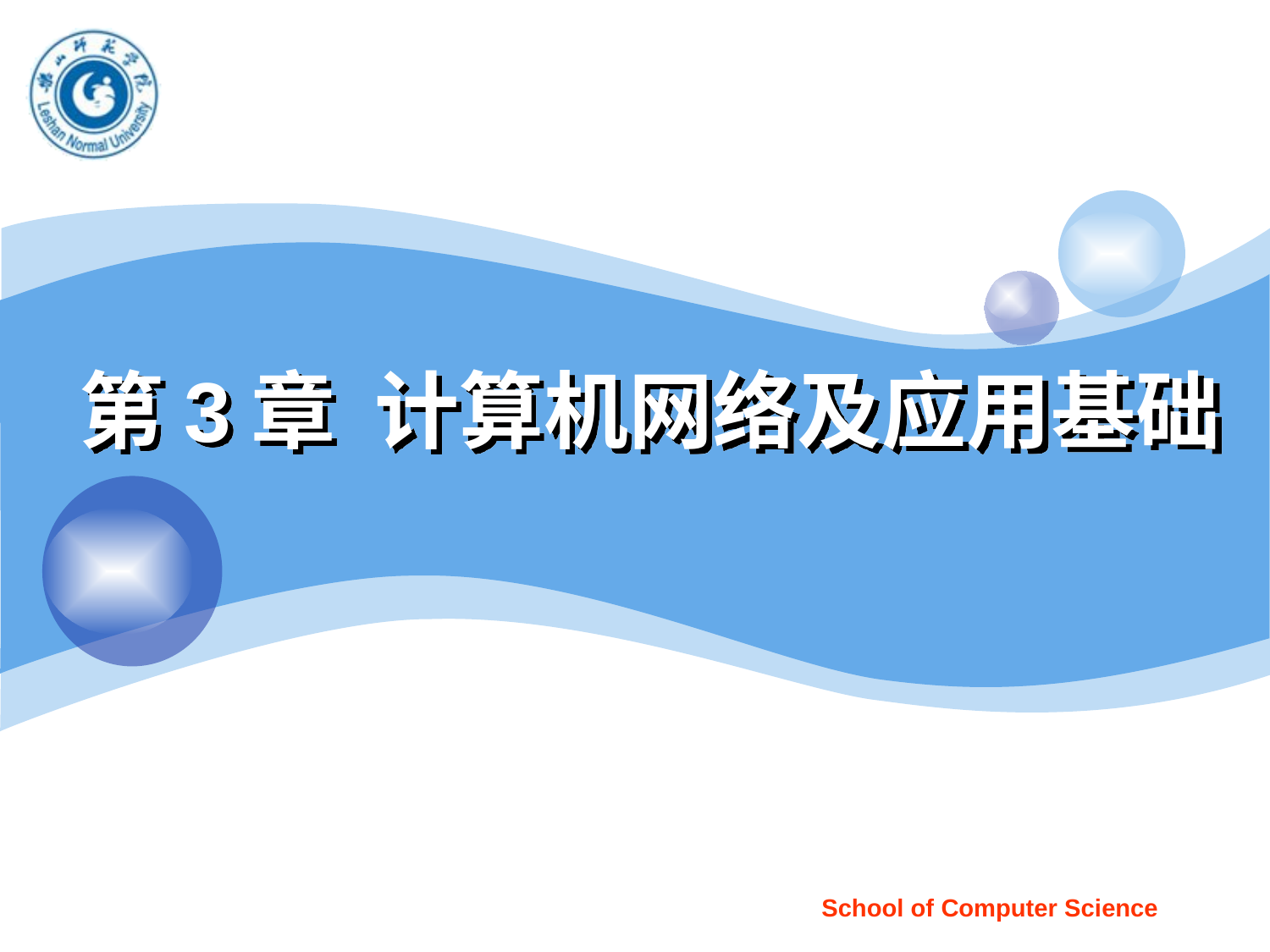

# 第3章  计算机网络及应用基础
School of Computer Science